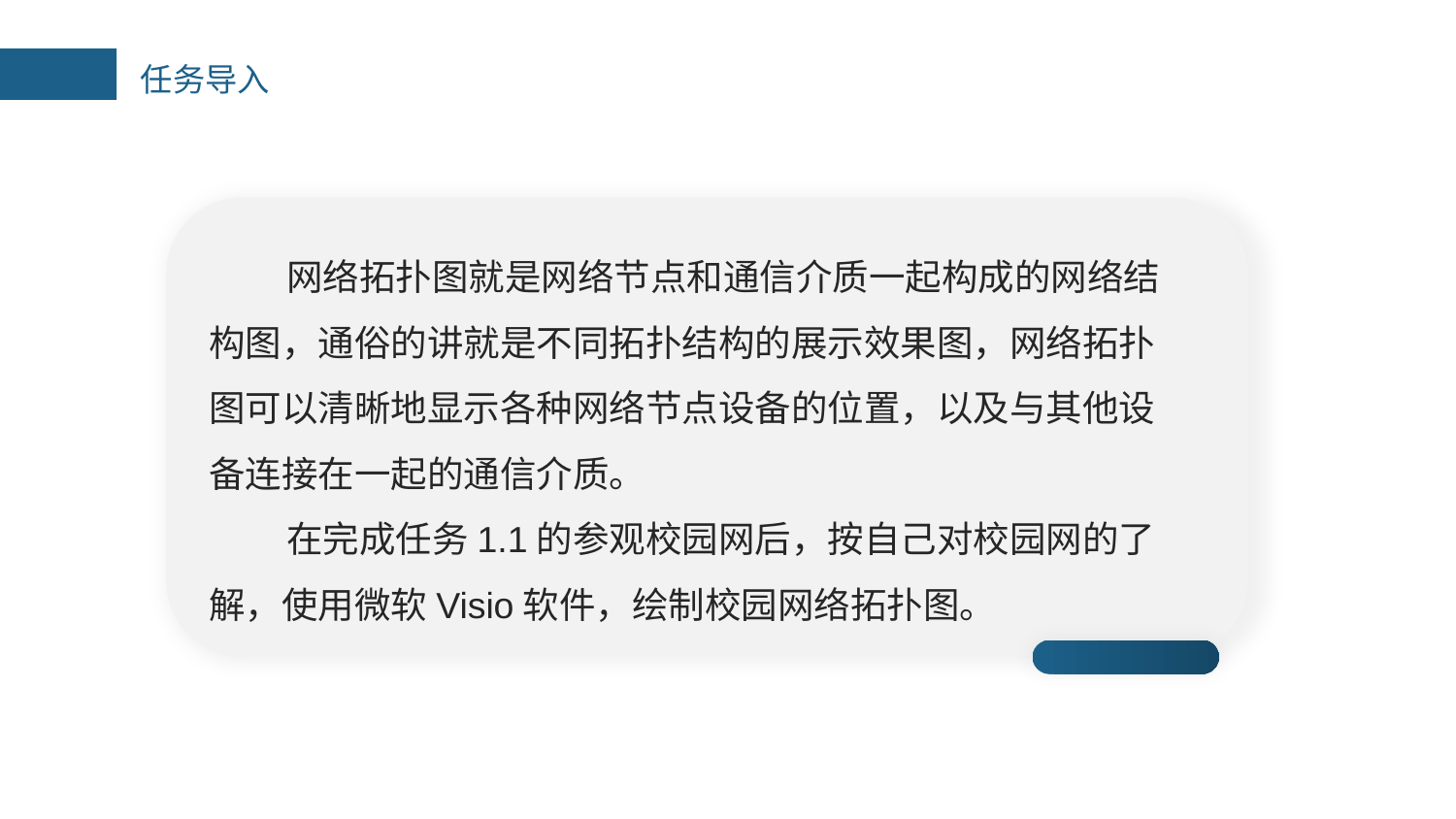

网络拓扑图就是网络节点和通信介质一起构成的网络结构图，通俗的讲就是不同拓扑结构的展示效果图，网络拓扑图可以清晰地显示各种网络节点设备的位置，以及与其他设备连接在一起的通信介质。
在完成任务1.1的参观校园网后，按自己对校园网的了解，使用微软Visio软件，绘制校园网络拓扑图。